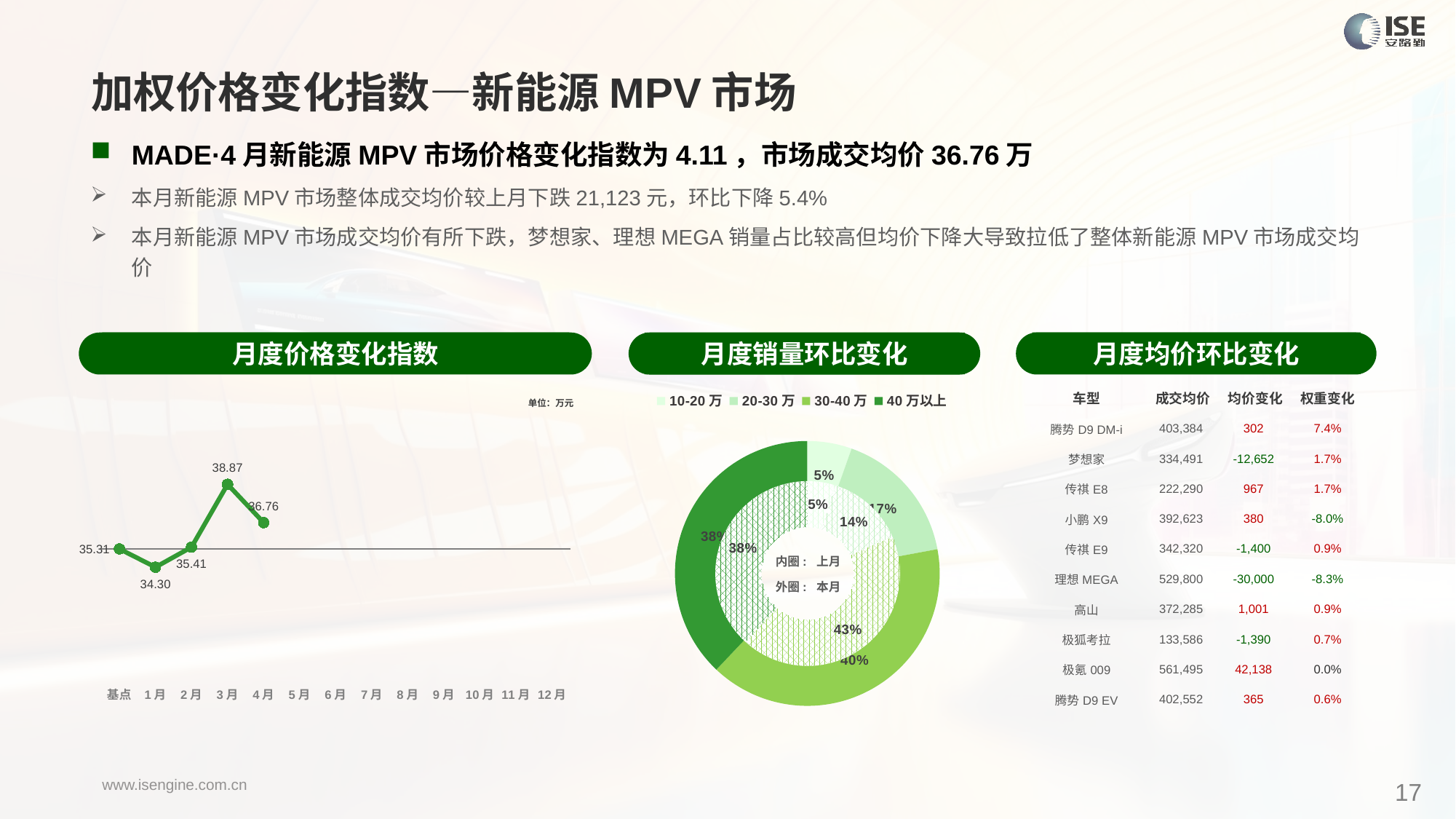

加权价格变化指数—新能源MPV市场
MADE·4月新能源MPV市场价格变化指数为4.11，市场成交均价36.76万
本月新能源MPV市场整体成交均价较上月下跌21,123元，环比下降5.4%
本月新能源MPV市场成交均价有所下跌，梦想家、理想MEGA销量占比较高但均价下降大导致拉低了整体新能源MPV市场成交均价
月度价格变化指数

月度均价环比变化

月度销量环比变化

| 车型 | 成交均价 | 均价变化 | 权重变化 |
| --- | --- | --- | --- |
| 腾势D9 DM-i | 403,384 | 302 | 7.4% |
| 梦想家 | 334,491 | -12,652 | 1.7% |
| 传祺E8 | 222,290 | 967 | 1.7% |
| 小鹏X9 | 392,623 | 380 | -8.0% |
| 传祺E9 | 342,320 | -1,400 | 0.9% |
| 理想MEGA | 529,800 | -30,000 | -8.3% |
| 高山 | 372,285 | 1,001 | 0.9% |
| 极狐考拉 | 133,586 | -1,390 | 0.7% |
| 极氪009 | 561,495 | 42,138 | 0.0% |
| 腾势D9 EV | 402,552 | 365 | 0.6% |

### Chart

| Category | Y2024 |
|---|---|
| 基点 | 0.0 |
| 1月 | -2.8620524835893613 |
| 2月 | 0.28 |
| 3月 | 10.09 |
| 4月 | 4.11 |
| 5月 | None |
| 6月 | None |
| 7月 | None |
| 8月 | None |
| 9月 | None |
| 10月 | None |
| 11月 | None |
| 12月 | None |

### Chart

| Category | 销量 |
|---|---|
| 10-20万 | 1157.0 |
| 20-30万 | 3540.0 |
| 30-40万 | 8512.0 |
| 40万以上 | 8076.0 |
单位：万元

### Chart

| Category | 销量 |
|---|---|
| 10-20万 | 997.0 |
| 20-30万 | 2796.0 |
| 30-40万 | 8858.0 |
内圈:  上月
外圈:  本月
17